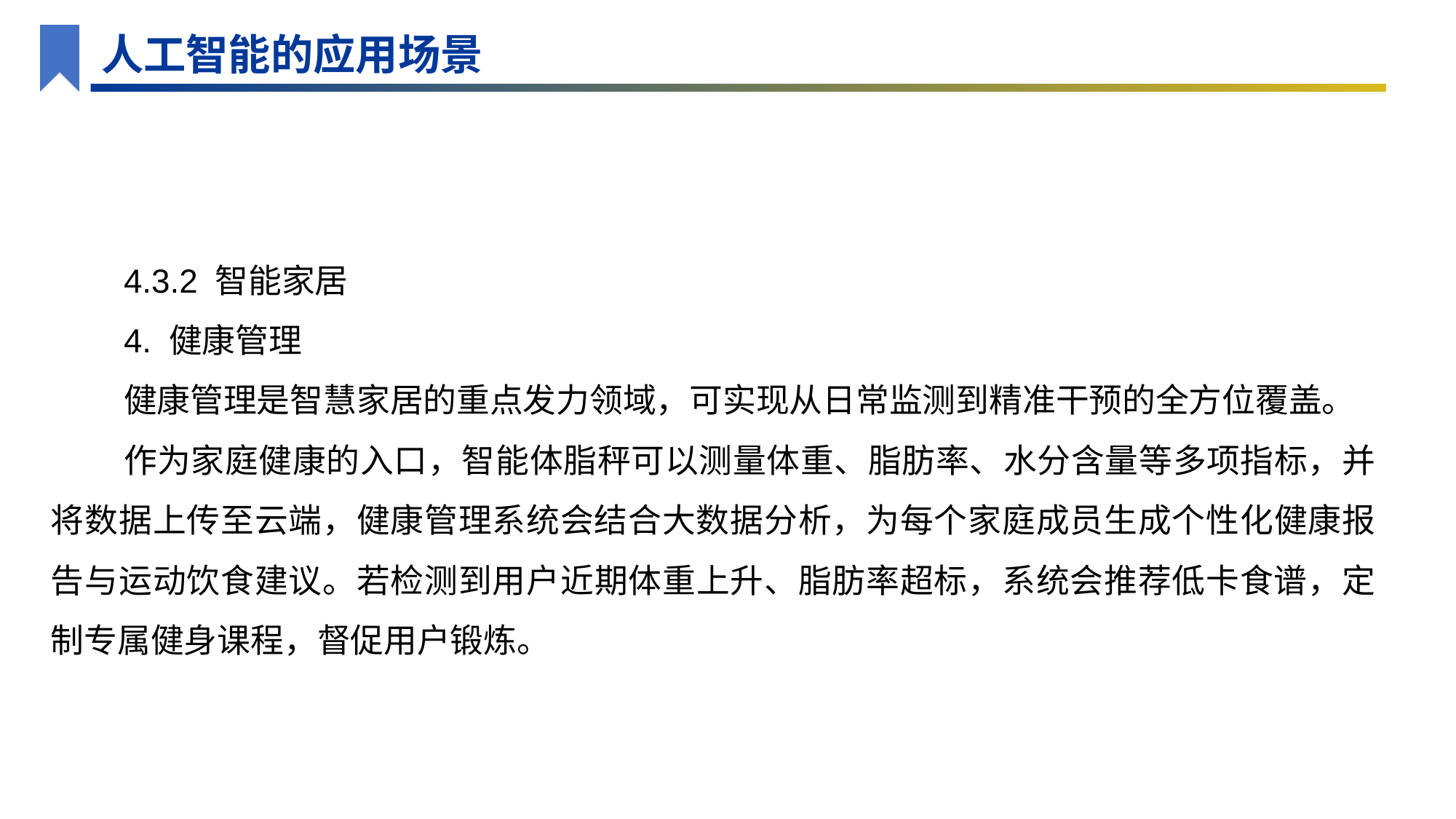

人工智能的应用场景
4.3.2 智能家居
4. 健康管理
健康管理是智慧家居的重点发力领域，可实现从日常监测到精准干预的全方位覆盖。
作为家庭健康的入口，智能体脂秤可以测量体重、脂肪率、水分含量等多项指标，并将数据上传至云端，健康管理系统会结合大数据分析，为每个家庭成员生成个性化健康报告与运动饮食建议。若检测到用户近期体重上升、脂肪率超标，系统会推荐低卡食谱，定制专属健身课程，督促用户锻炼。